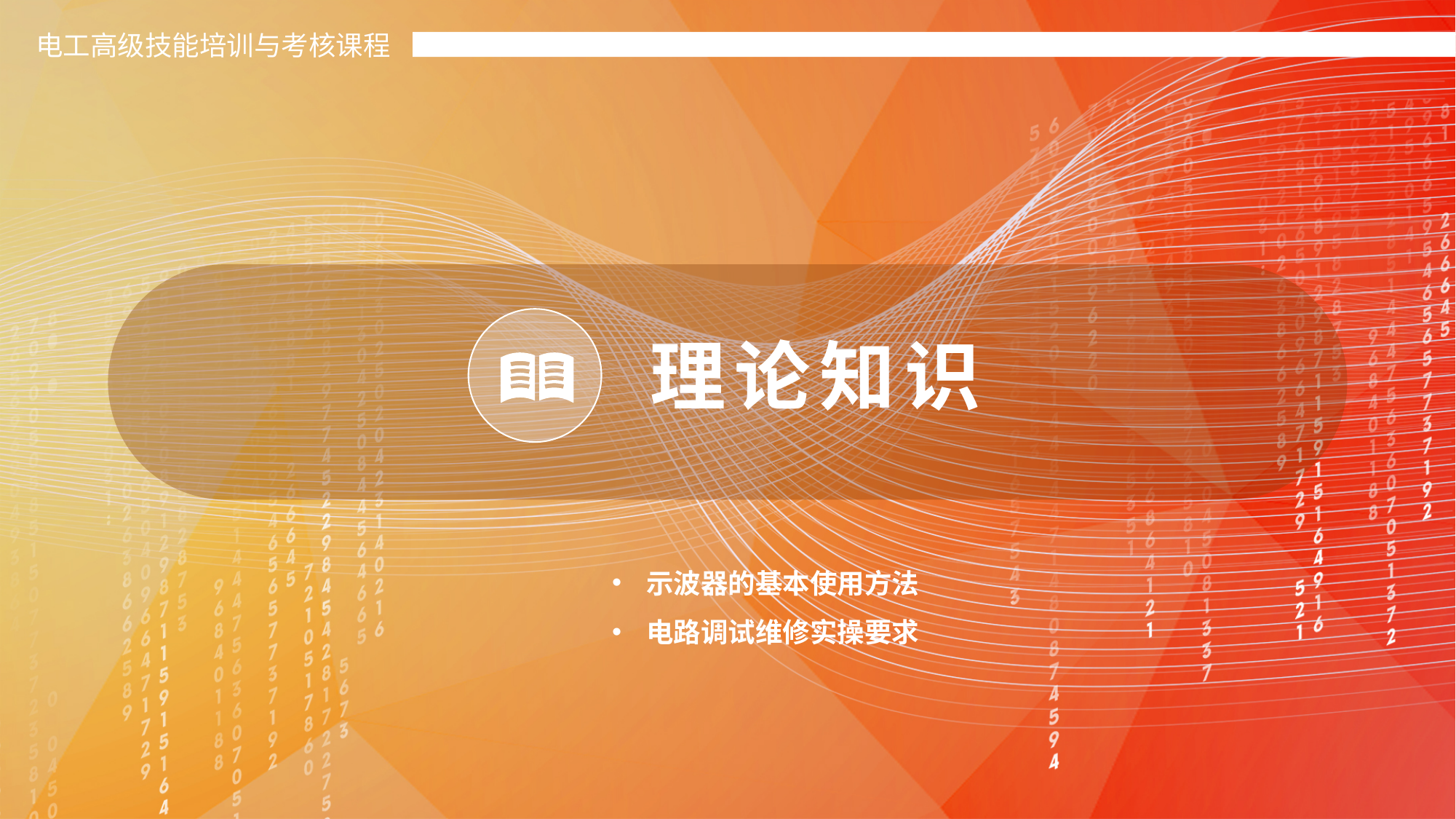

电工高级技能培训与考核课程

理论知识
示波器的基本使用方法
电路调试维修实操要求